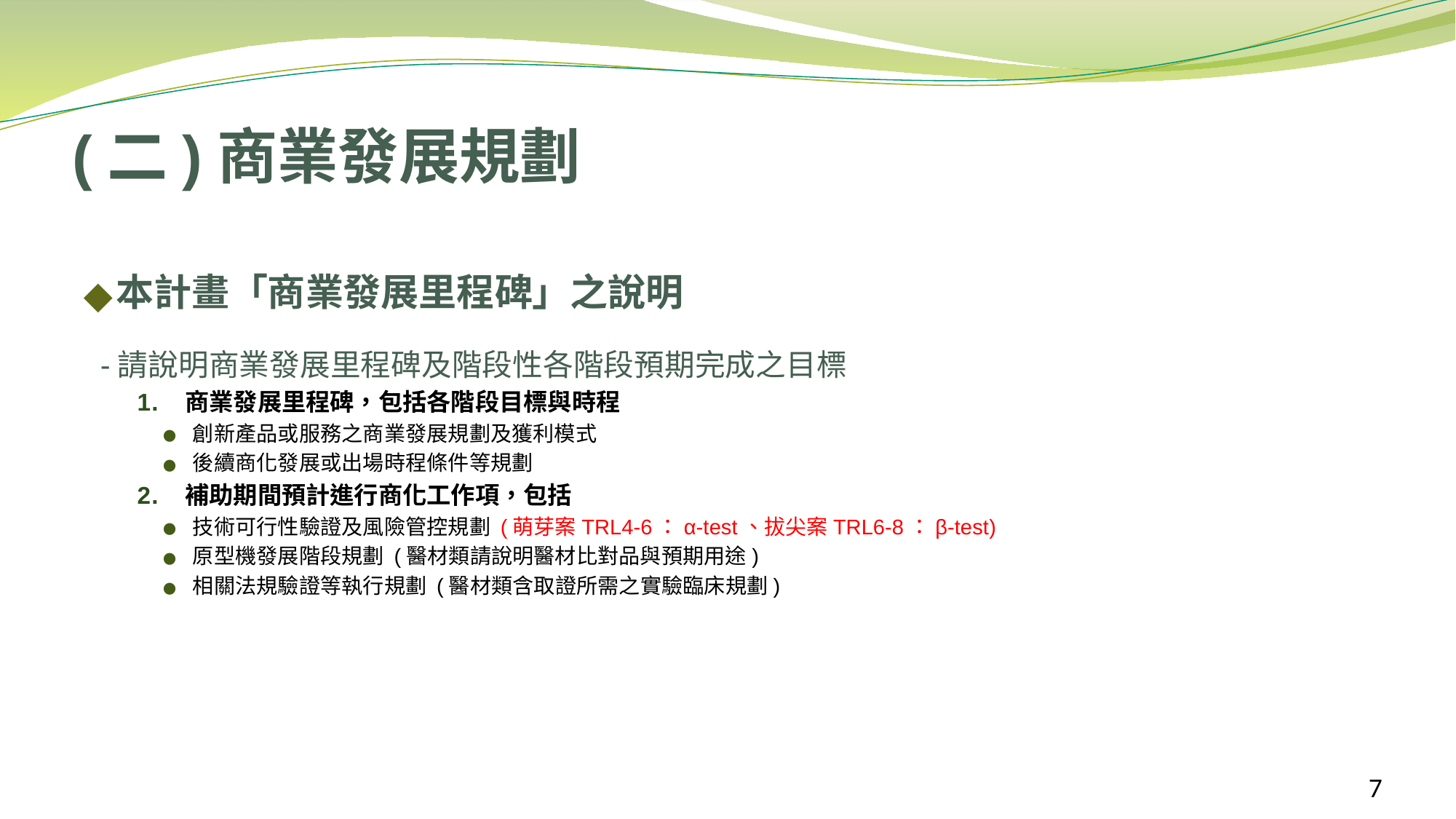

# (二)商業發展規劃
本計畫「商業發展里程碑」之說明
  -請說明商業發展里程碑及階段性各階段預期完成之目標
商業發展里程碑，包括各階段目標與時程
創新產品或服務之商業發展規劃及獲利模式
後續商化發展或出場時程條件等規劃
補助期間預計進行商化工作項，包括
技術可行性驗證及風險管控規劃 (萌芽案TRL4-6：α-test、拔尖案TRL6-8：β-test)
原型機發展階段規劃 (醫材類請說明醫材比對品與預期用途)
相關法規驗證等執行規劃 (醫材類含取證所需之實驗臨床規劃)

7